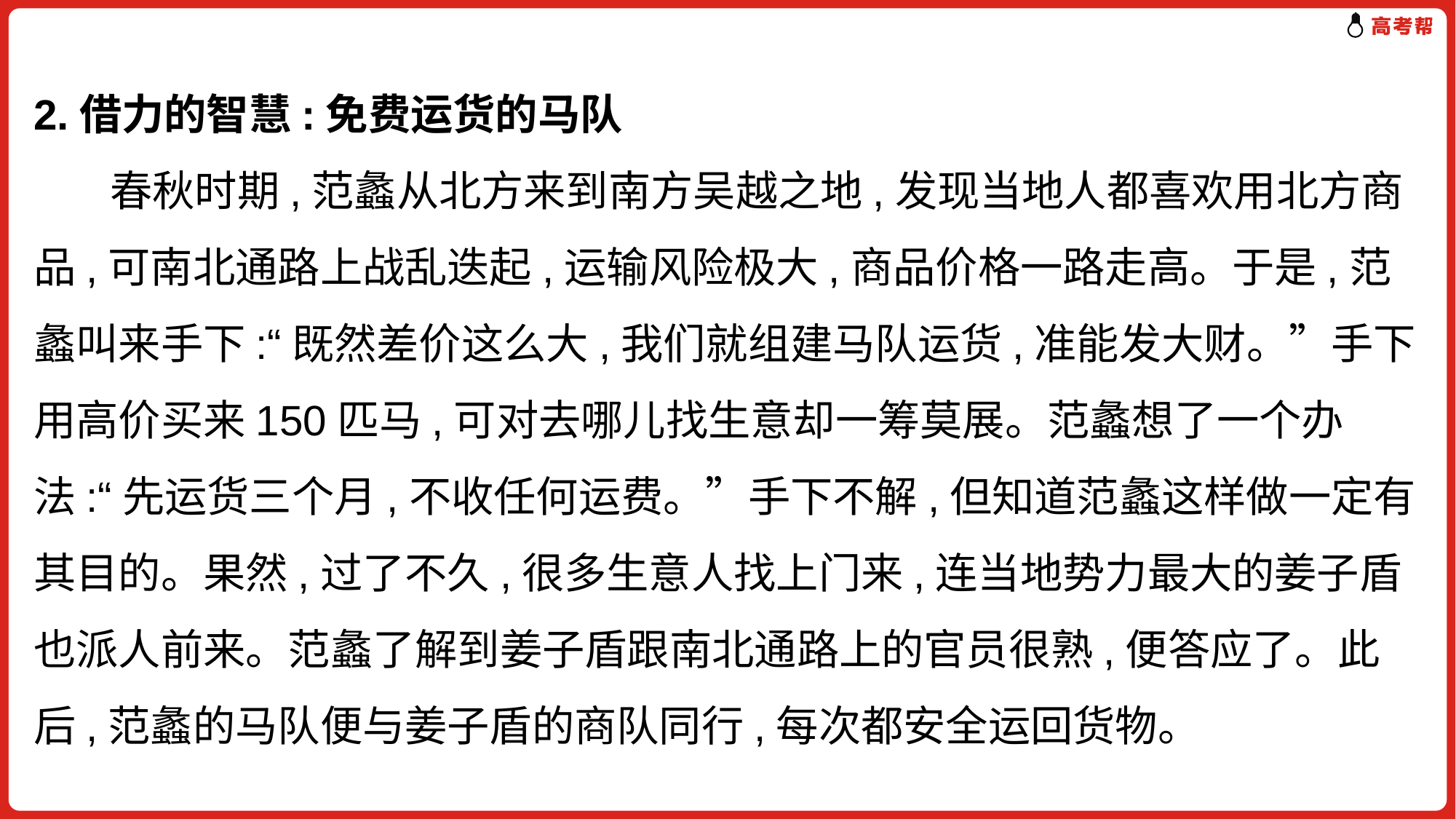

2.借力的智慧:免费运货的马队
       春秋时期,范蠡从北方来到南方吴越之地,发现当地人都喜欢用北方商品,可南北通路上战乱迭起,运输风险极大,商品价格一路走高。于是,范蠡叫来手下:“既然差价这么大,我们就组建马队运货,准能发大财。”手下用高价买来150匹马,可对去哪儿找生意却一筹莫展。范蠡想了一个办法:“先运货三个月,不收任何运费。”手下不解,但知道范蠡这样做一定有其目的。果然,过了不久,很多生意人找上门来,连当地势力最大的姜子盾也派人前来。范蠡了解到姜子盾跟南北通路上的官员很熟,便答应了。此后,范蠡的马队便与姜子盾的商队同行,每次都安全运回货物。